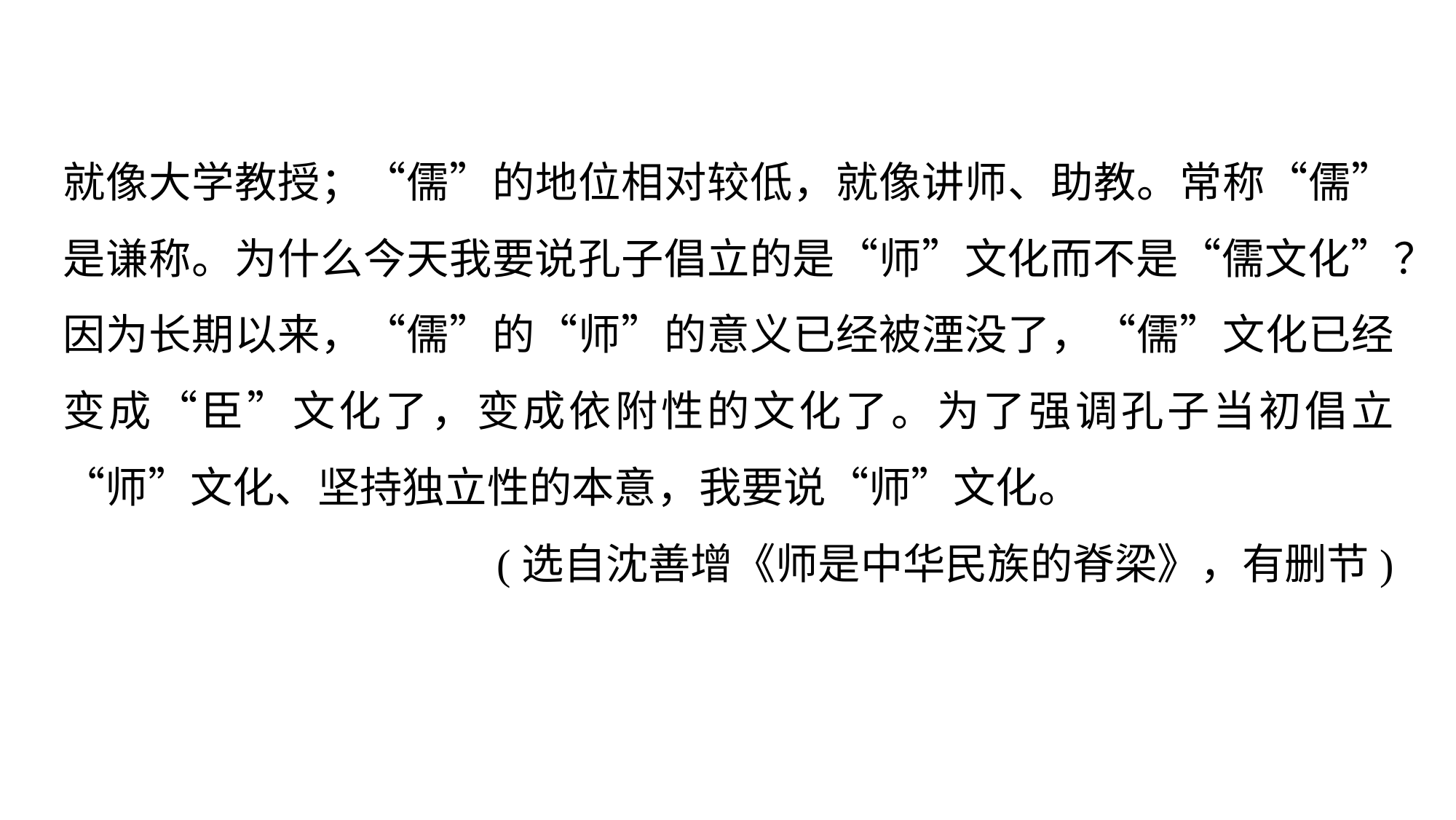

就像大学教授；“儒”的地位相对较低，就像讲师、助教。常称“儒”是谦称。为什么今天我要说孔子倡立的是“师”文化而不是“儒文化”？因为长期以来，“儒”的“师”的意义已经被湮没了，“儒”文化已经变成“臣”文化了，变成依附性的文化了。为了强调孔子当初倡立“师”文化、坚持独立性的本意，我要说“师”文化。
(选自沈善增《师是中华民族的脊梁》，有删节)